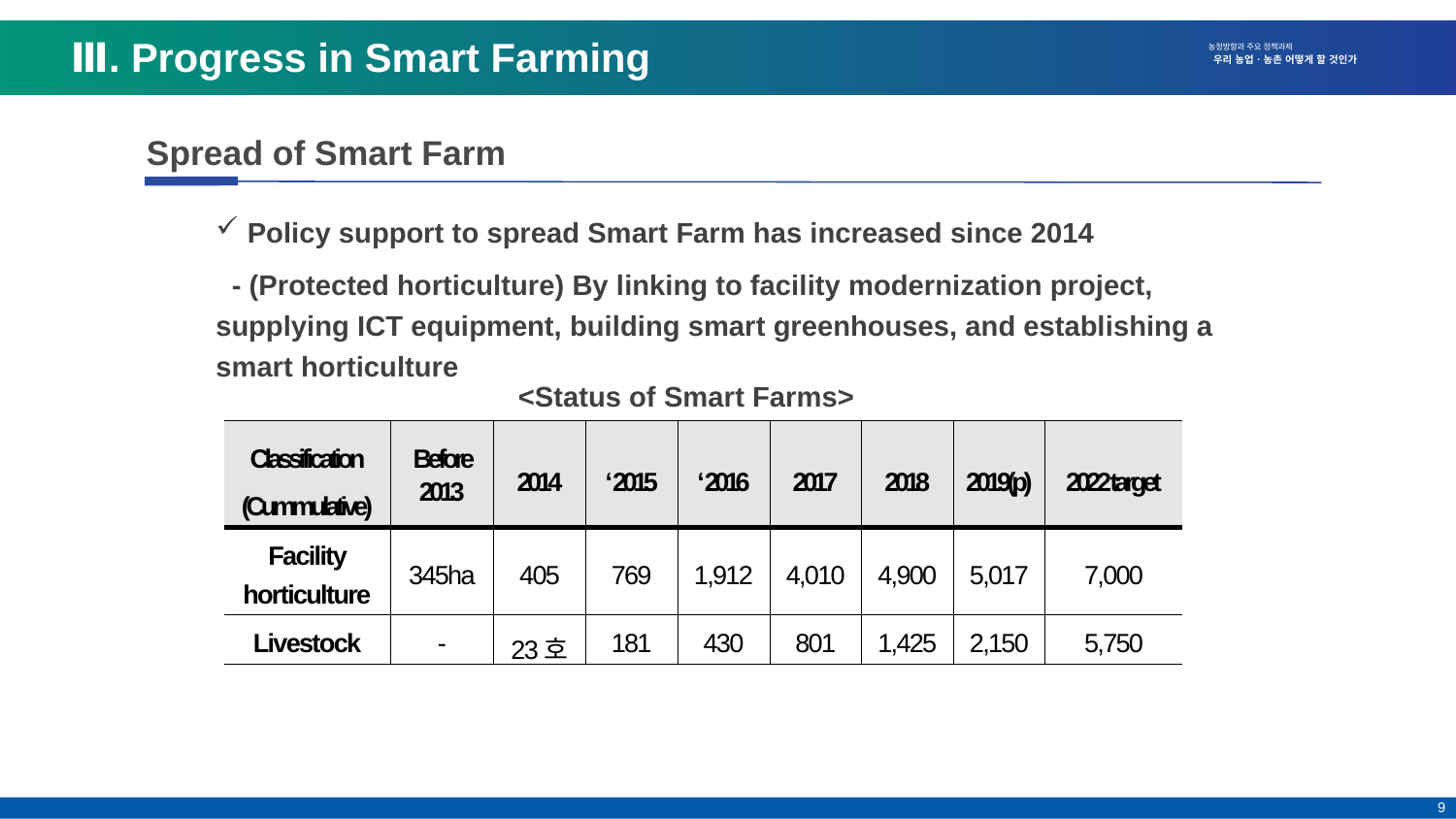

Ⅲ. Progress in Smart Farming
Spread of Smart Farm
 Policy support to spread Smart Farm has increased since 2014

  - (Protected horticulture) By linking to facility modernization project, supplying ICT equipment, building smart greenhouses, and establishing a smart horticulture
<Status of Smart Farms>
| Classification (Cummulative) | Before 2013 | 2014 | ‘2015 | ‘2016 | 2017 | 2018 | 2019(p) | 2022 target |
| --- | --- | --- | --- | --- | --- | --- | --- | --- |
| Facility horticulture | 345ha | 405 | 769 | 1,912 | 4,010 | 4,900 | 5,017 | 7,000 |
| Livestock | - | 23호 | 181 | 430 | 801 | 1,425 | 2,150 | 5,750 |
9